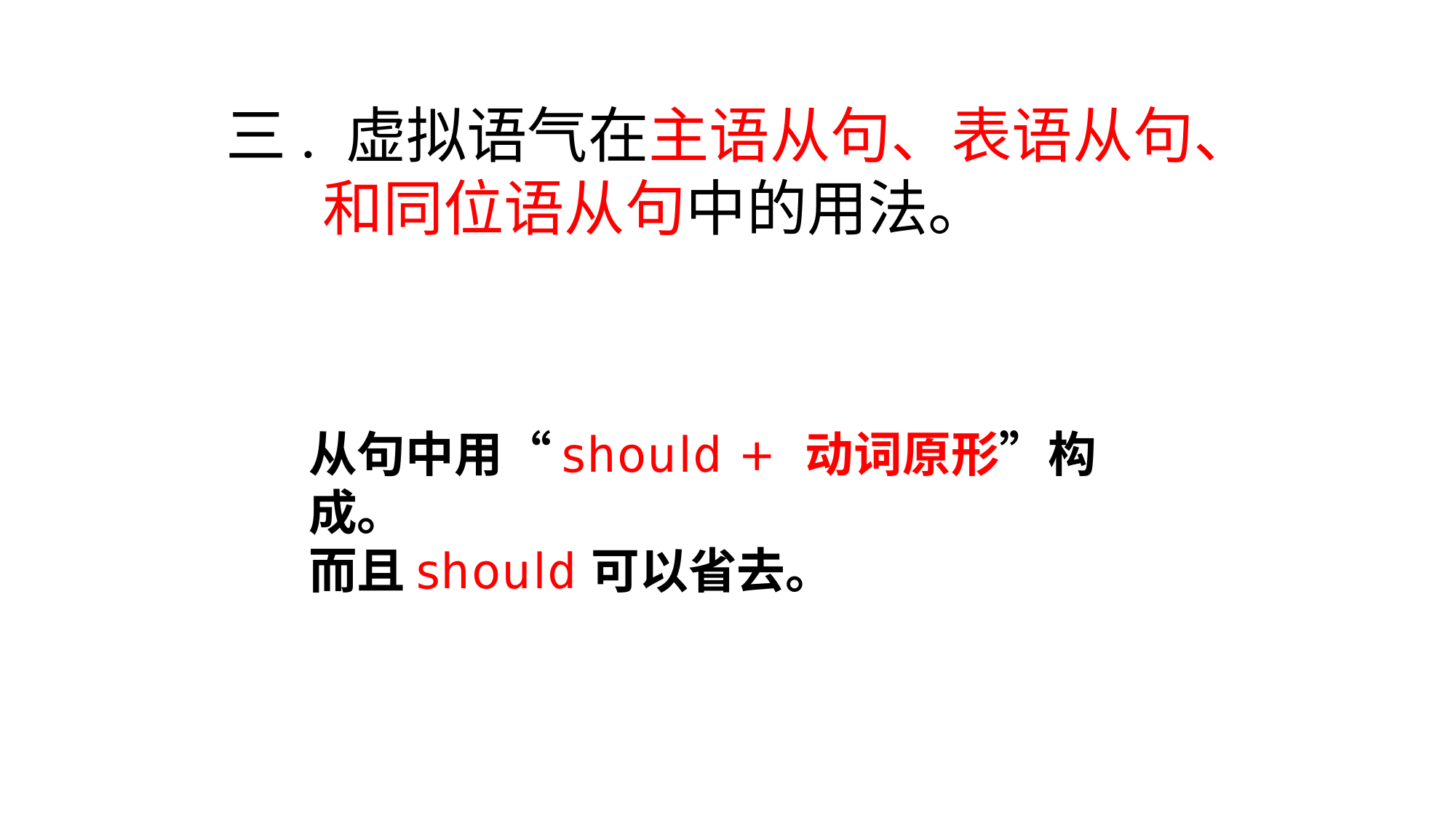

三. 虚拟语气在主语从句、表语从句、
      和同位语从句中的用法。
从句中用“should + 动词原形”构成。
而且should可以省去。